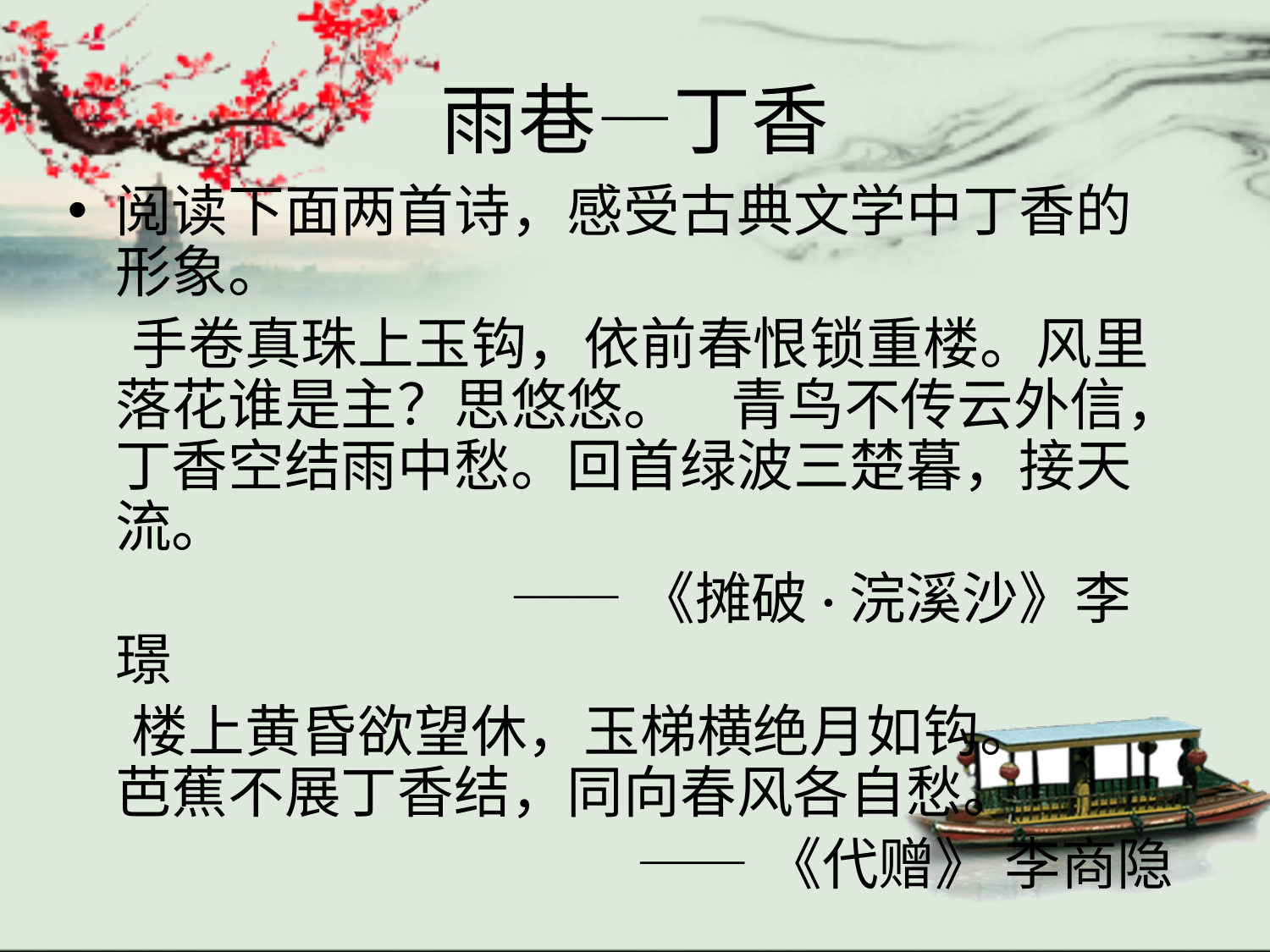

# 雨巷—丁香
阅读下面两首诗，感受古典文学中丁香的形象。
    手卷真珠上玉钩，依前春恨锁重楼。风里落花谁是主？思悠悠。    青鸟不传云外信，丁香空结雨中愁。回首绿波三楚暮，接天流。
                                   ——《摊破·浣溪沙》李璟
    楼上黄昏欲望休，玉梯横绝月如钩。
芭蕉不展丁香结，同向春风各自愁。
                                             ——《代赠》 李商隐